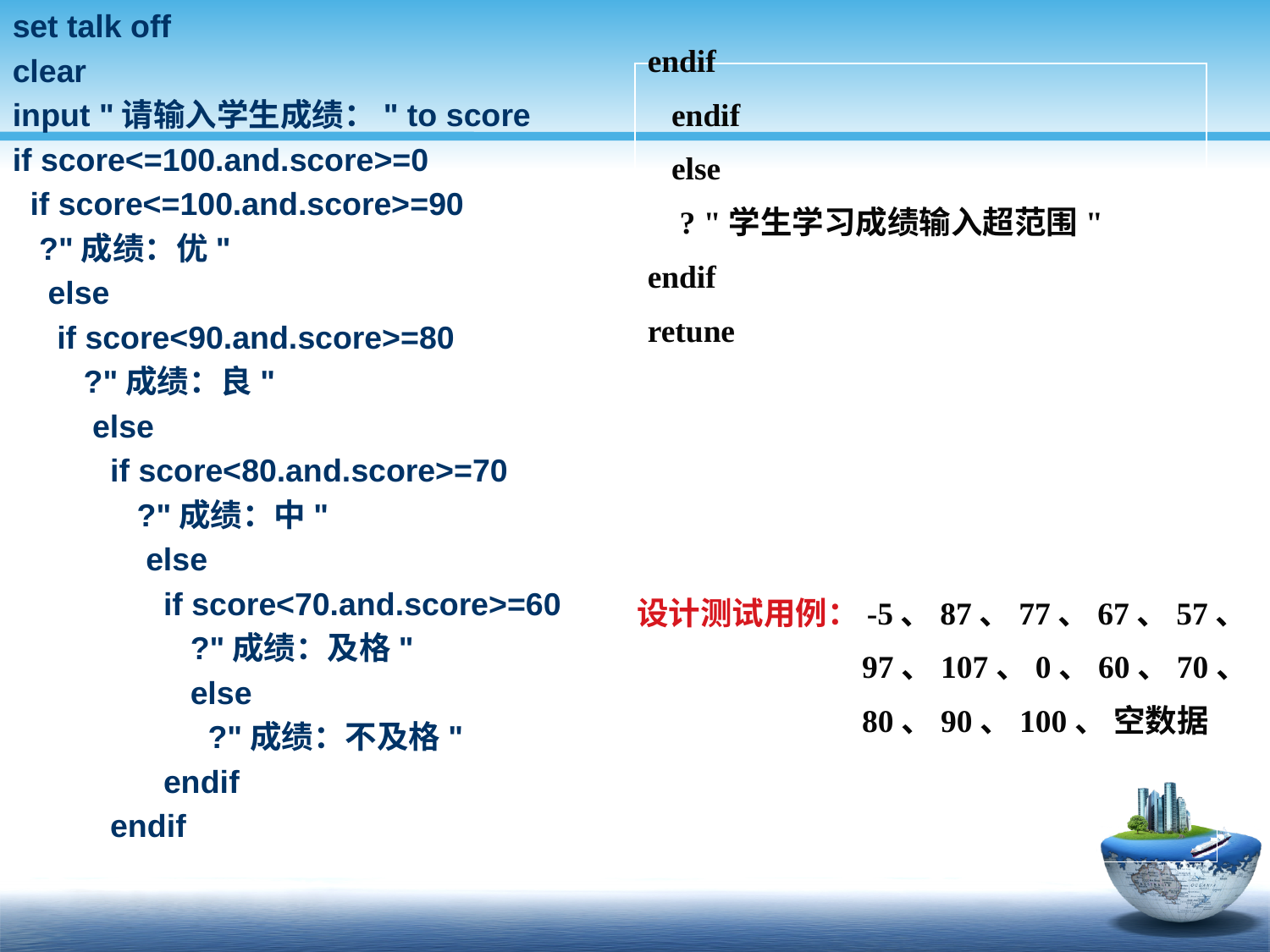

set talk off
clear
input "请输入学生成绩：" to score
if score<=100.and.score>=0
  if score<=100.and.score>=90
   ?"成绩：优"
    else
     if score<90.and.score>=80
        ?"成绩：良"
         else
           if score<80.and.score>=70
              ?"成绩：中"
               else
                 if score<70.and.score>=60
                    ?"成绩：及格"
                    else
                      ?"成绩：不及格"
                 endif
           endif

endif
   endif
   else
    ? "学生学习成绩输入超范围"
endif
retune

设计测试用例：-5、87、77、67、57、
                            97、107、0、60、70、
                            80、90、100、 空数据